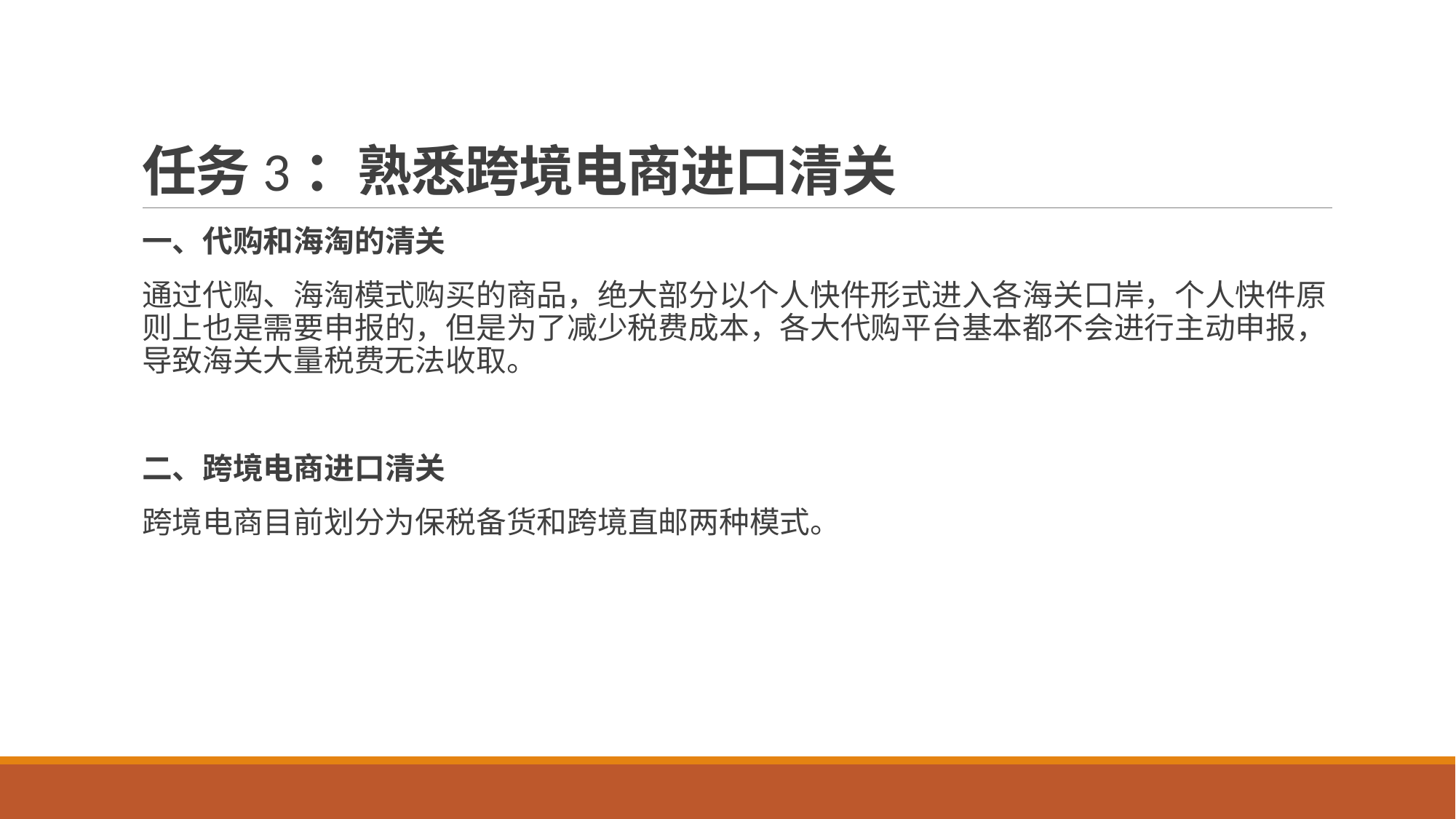

# 任务3：熟悉跨境电商进口清关
一、代购和海淘的清关
通过代购、海淘模式购买的商品，绝大部分以个人快件形式进入各海关口岸，个人快件原则上也是需要申报的，但是为了减少税费成本，各大代购平台基本都不会进行主动申报，导致海关大量税费无法收取。

二、跨境电商进口清关
跨境电商目前划分为保税备货和跨境直邮两种模式。